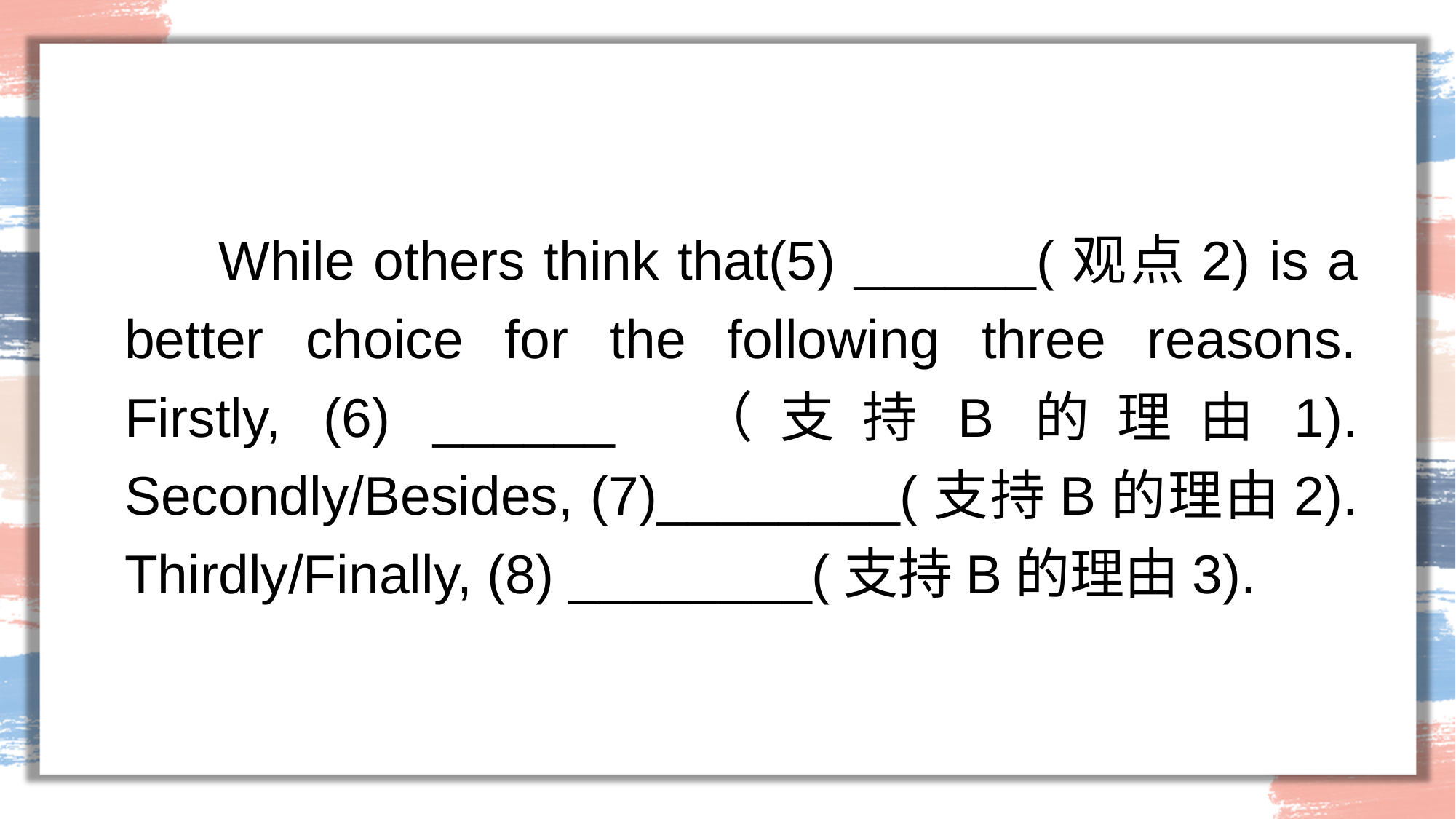

#

     While others think that(5) ______(观点2) is a better choice for the following three reasons. Firstly, (6) ______ （支持B的理由1). Secondly/Besides, (7)________(支持B的理由2). Thirdly/Finally, (8) ________(支持B的理由3).